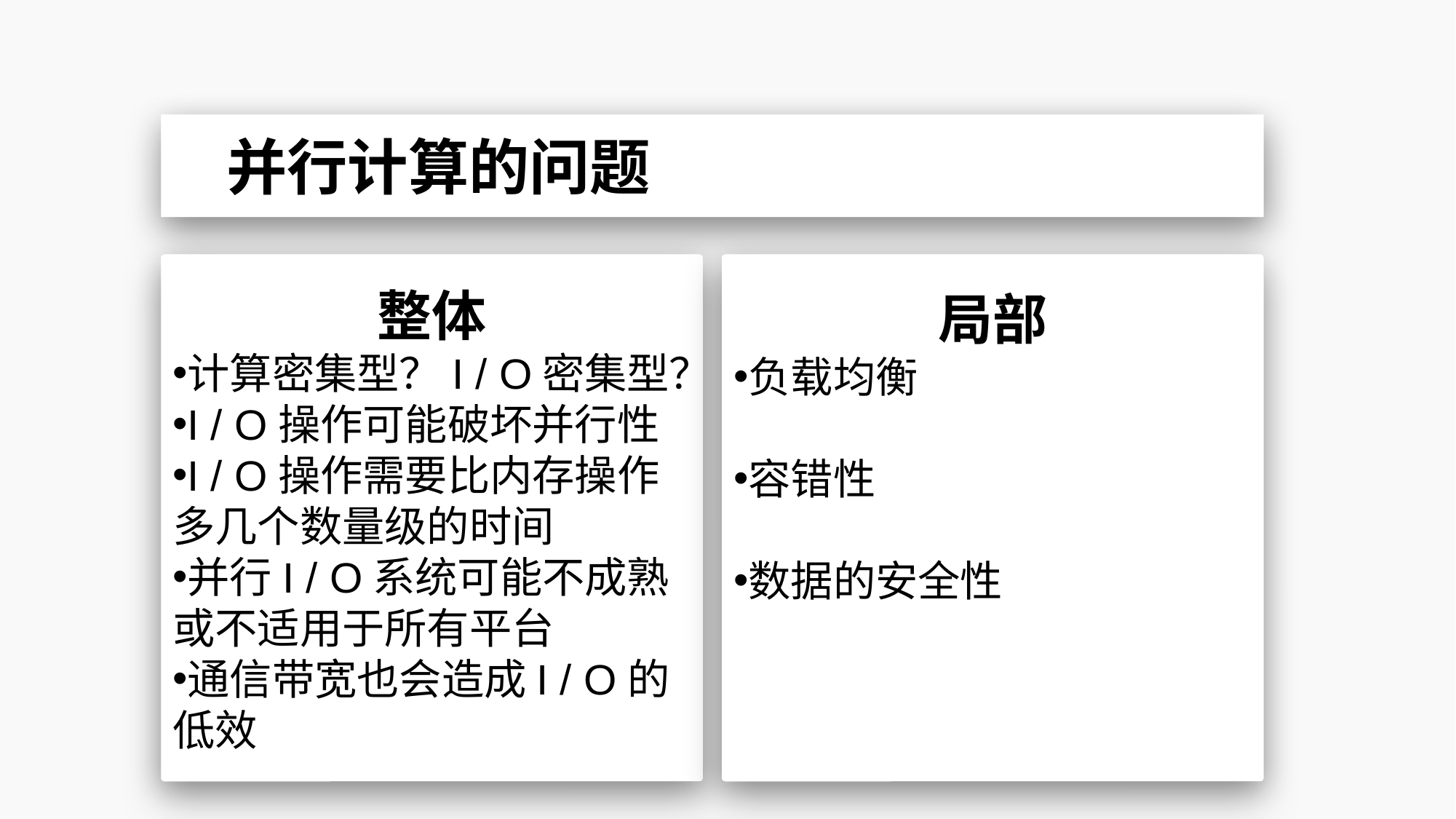

并行计算的问题

整体
计算密集型？I / O密集型？
I / O操作可能破坏并行性
I / O操作需要比内存操作多几个数量级的时间
并行I / O系统可能不成熟或​​不适用于所有平台
通信带宽也会造成I / O的低效

局部
负载均衡

容错性

数据的安全性

·